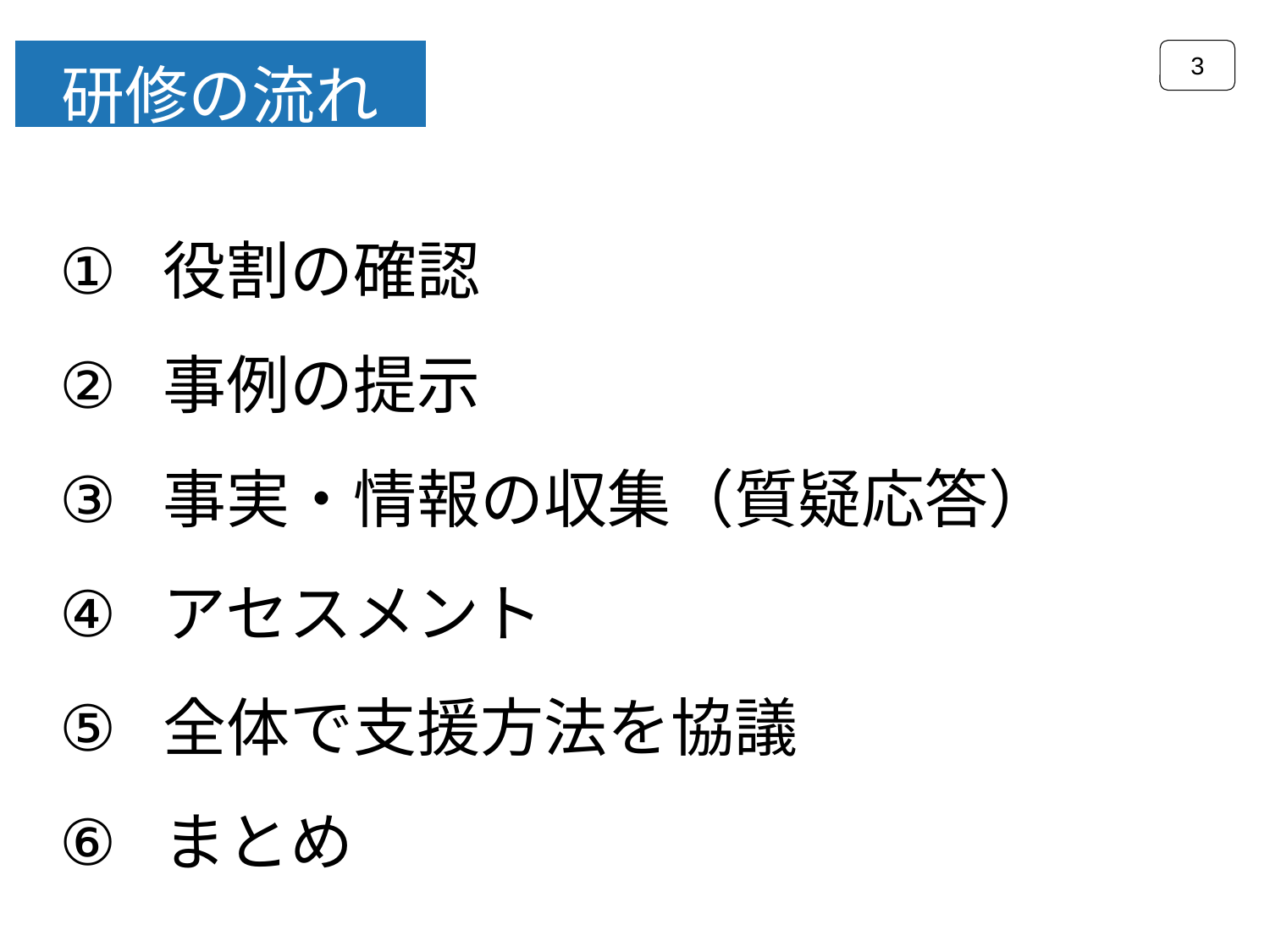

3
研修の流れ
役割の確認
事例の提示
事実・情報の収集（質疑応答）
アセスメント
全体で支援方法を協議
まとめ